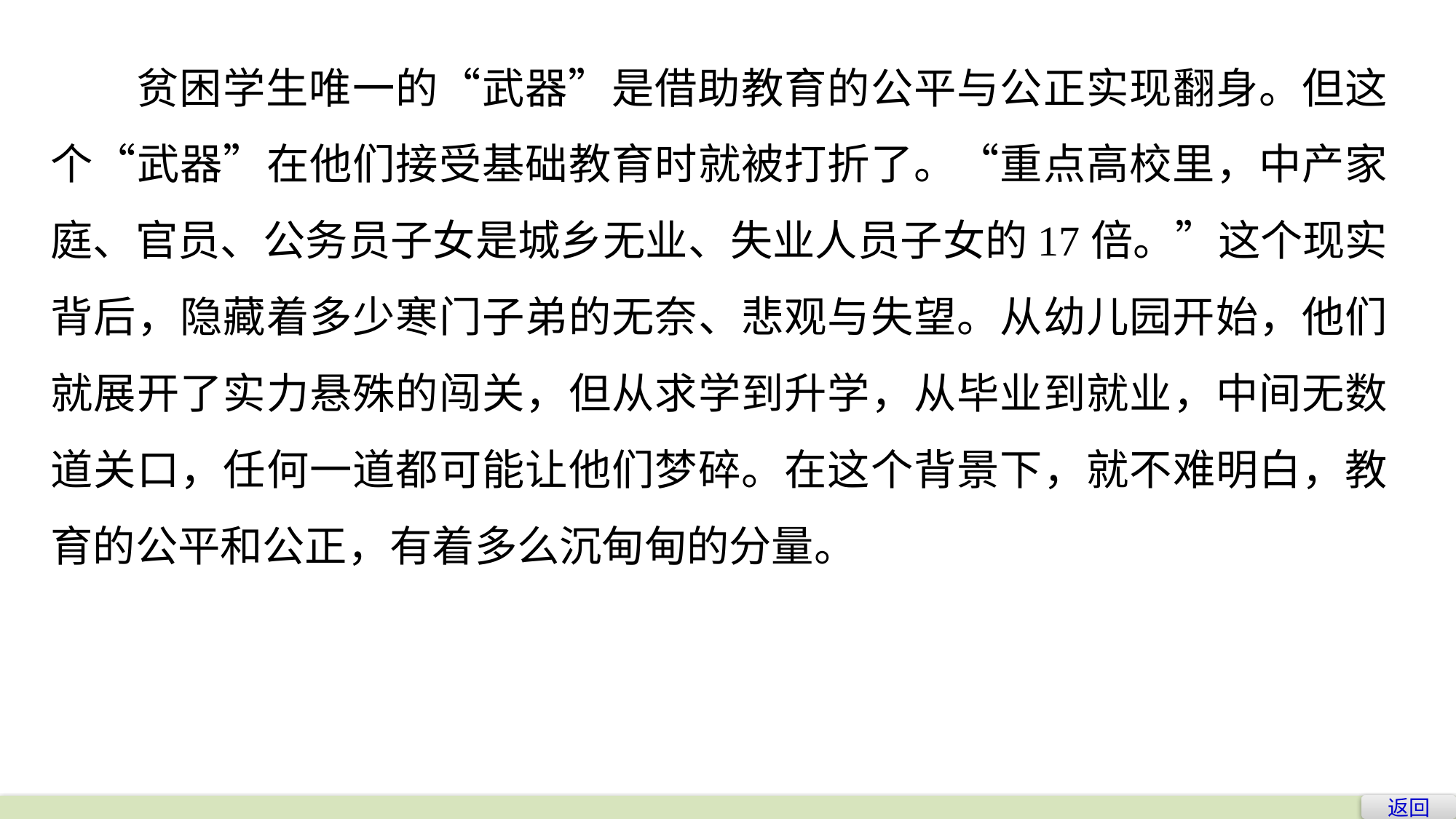

贫困学生唯一的“武器”是借助教育的公平与公正实现翻身。但这个“武器”在他们接受基础教育时就被打折了。“重点高校里，中产家庭、官员、公务员子女是城乡无业、失业人员子女的17倍。”这个现实背后，隐藏着多少寒门子弟的无奈、悲观与失望。从幼儿园开始，他们就展开了实力悬殊的闯关，但从求学到升学，从毕业到就业，中间无数道关口，任何一道都可能让他们梦碎。在这个背景下，就不难明白，教育的公平和公正，有着多么沉甸甸的分量。
返回